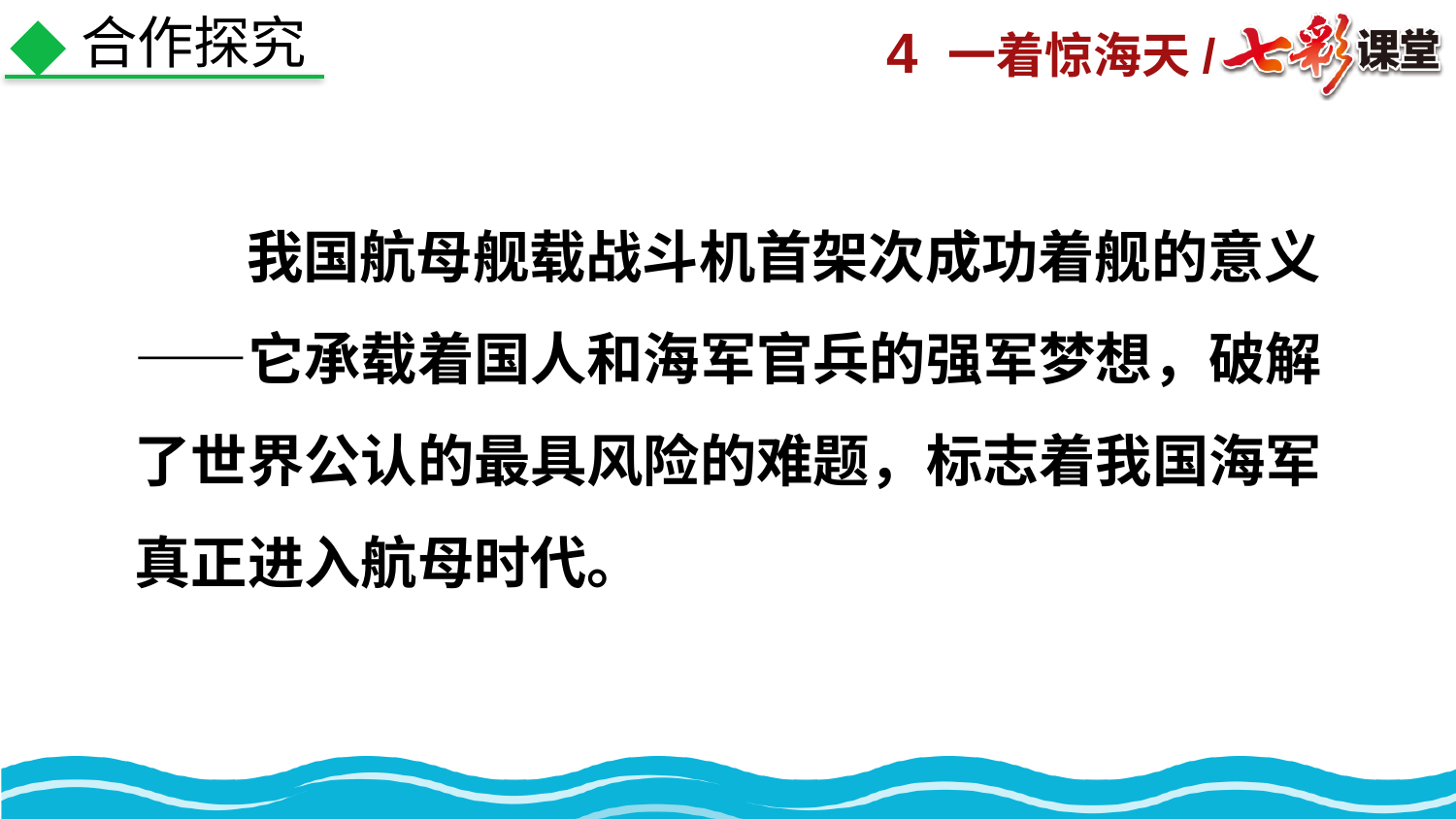

合作探究

  我国航母舰载战斗机首架次成功着舰的意义——它承载着国人和海军官兵的强军梦想，破解了世界公认的最具风险的难题，标志着我国海军真正进入航母时代。